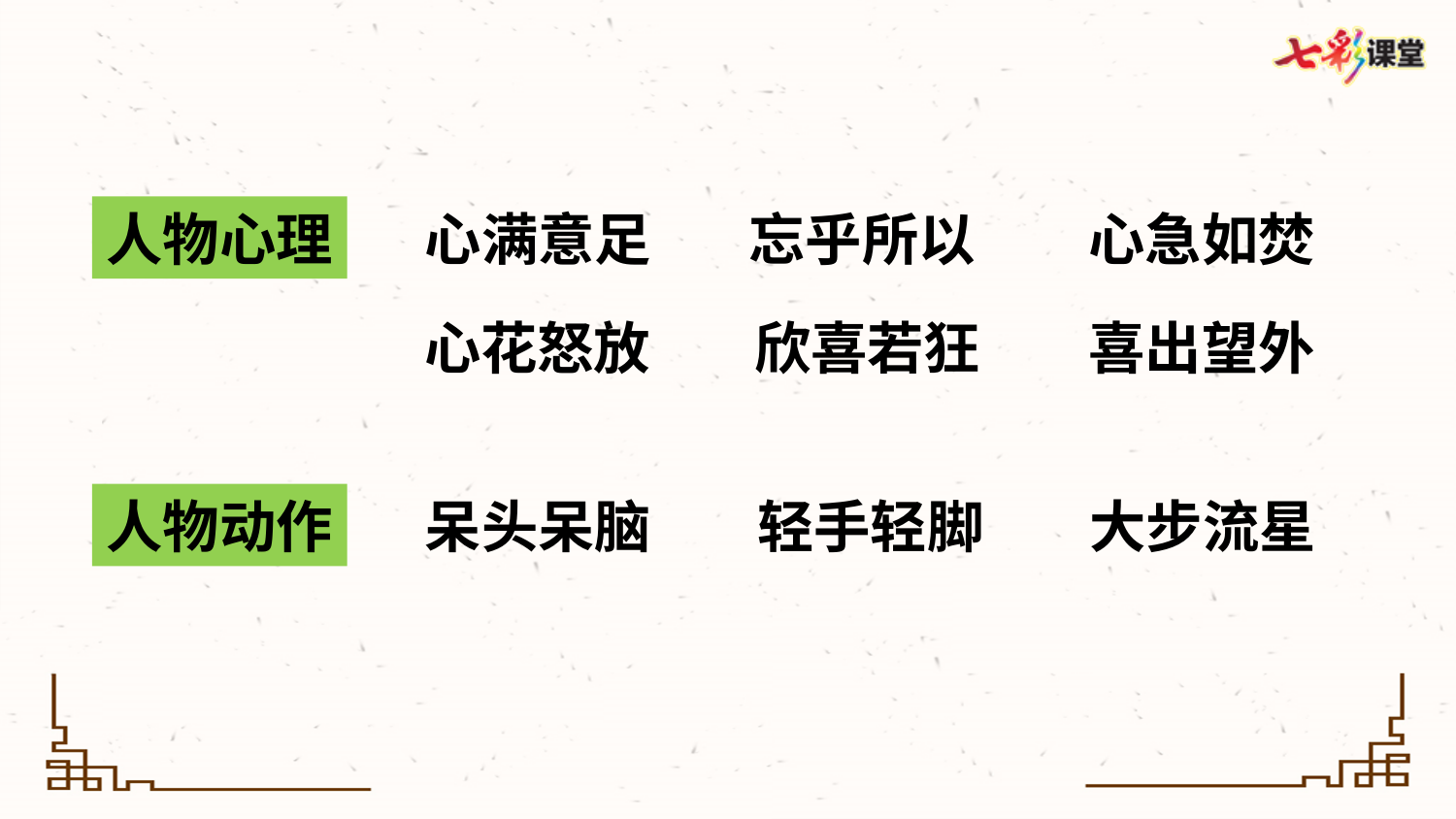

心满意足
忘乎所以
心急如焚
人物心理
心花怒放
欣喜若狂
喜出望外
人物动作
呆头呆脑
轻手轻脚
大步流星